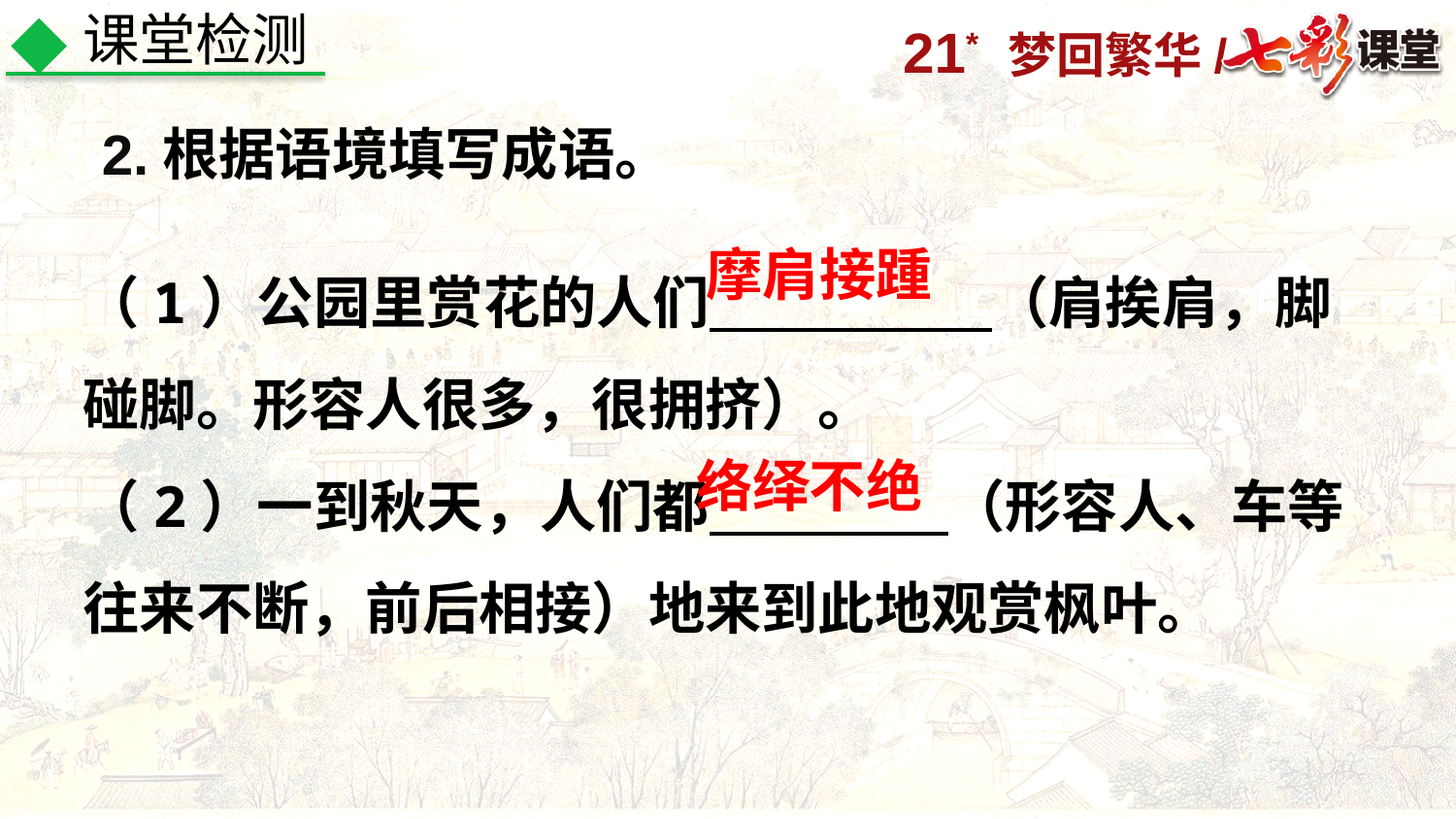

课堂检测

2.根据语境填写成语。
（1）公园里赏花的人们　　　　　（肩挨肩，脚碰脚。形容人很多，很拥挤）。
（2）一到秋天，人们都　 　　　（形容人、车等往来不断，前后相接）地来到此地观赏枫叶。
摩肩接踵
络绎不绝